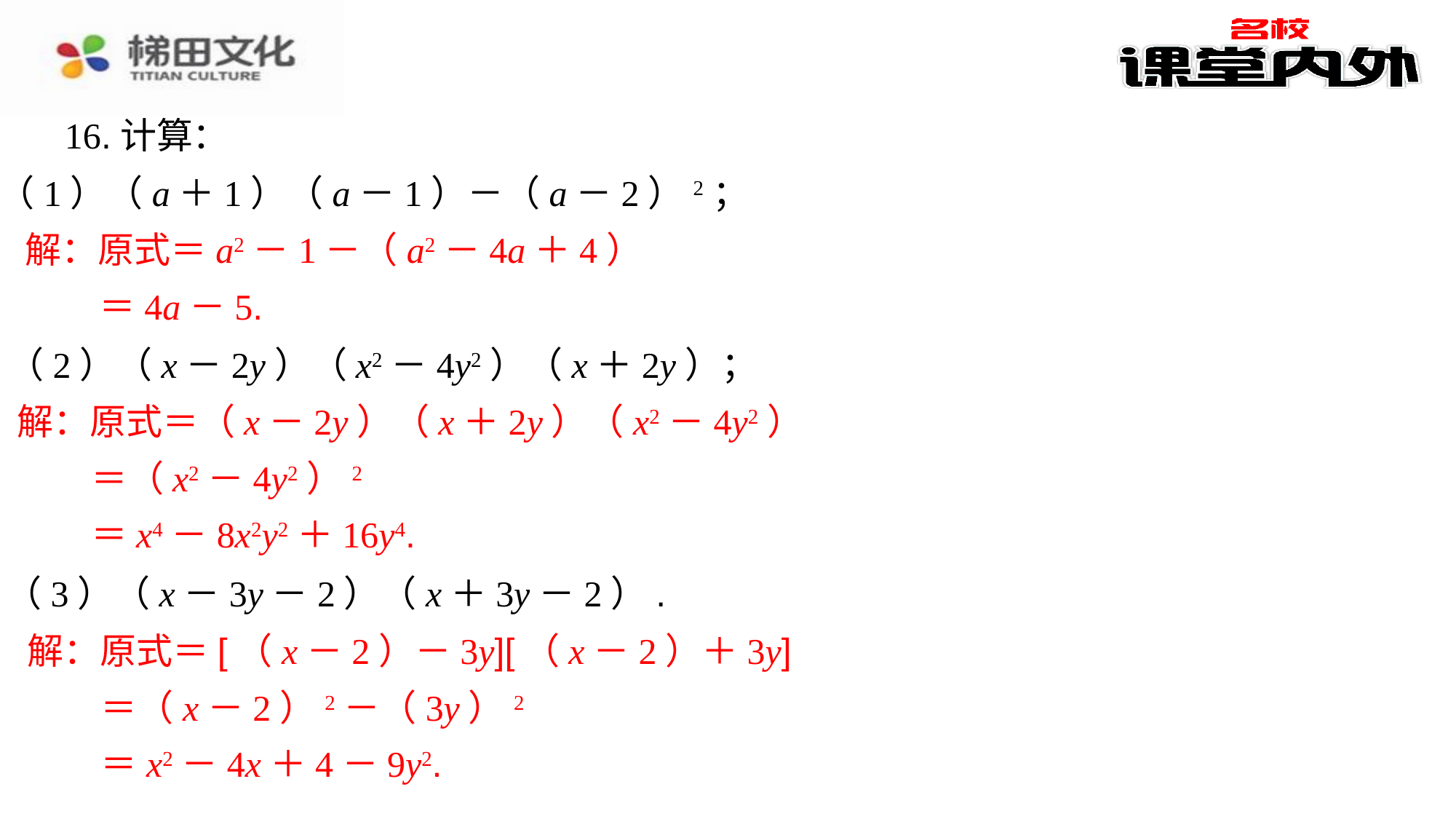

16.计算：
（1）（a＋1）（a－1）－（a－2）2；
解：原式＝a2－1－（a2－4a＋4）
        ＝4a－5.
（2）（x－2y）（x2－4y2）（x＋2y）；
解：原式＝（x－2y）（x＋2y）（x2－4y2）
        ＝（x2－4y2）2
        ＝x4－8x2y2＋16y4.
（3）（x－3y－2）（x＋3y－2）.
解：原式＝[（x－2）－3y][（x－2）＋3y]
        ＝（x－2）2－（3y）2
        ＝x2－4x＋4－9y2.